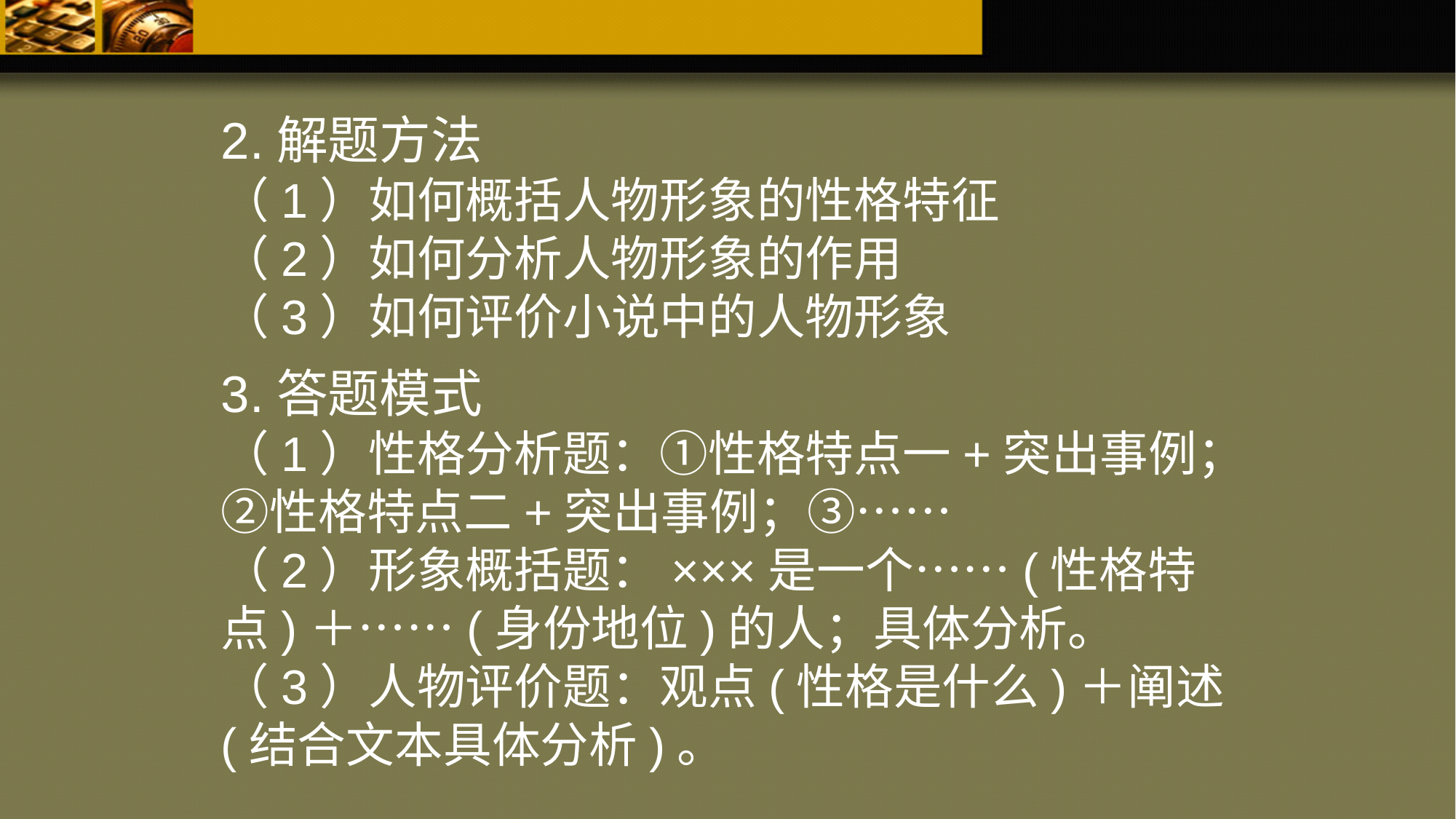

2.解题方法
（1）如何概括人物形象的性格特征
（2）如何分析人物形象的作用
（3）如何评价小说中的人物形象
3.答题模式
（1）性格分析题：①性格特点一+突出事例；②性格特点二+突出事例；③……
（2）形象概括题：×××是一个……(性格特点)＋……(身份地位)的人；具体分析。
（3）人物评价题：观点(性格是什么)＋阐述(结合文本具体分析)。